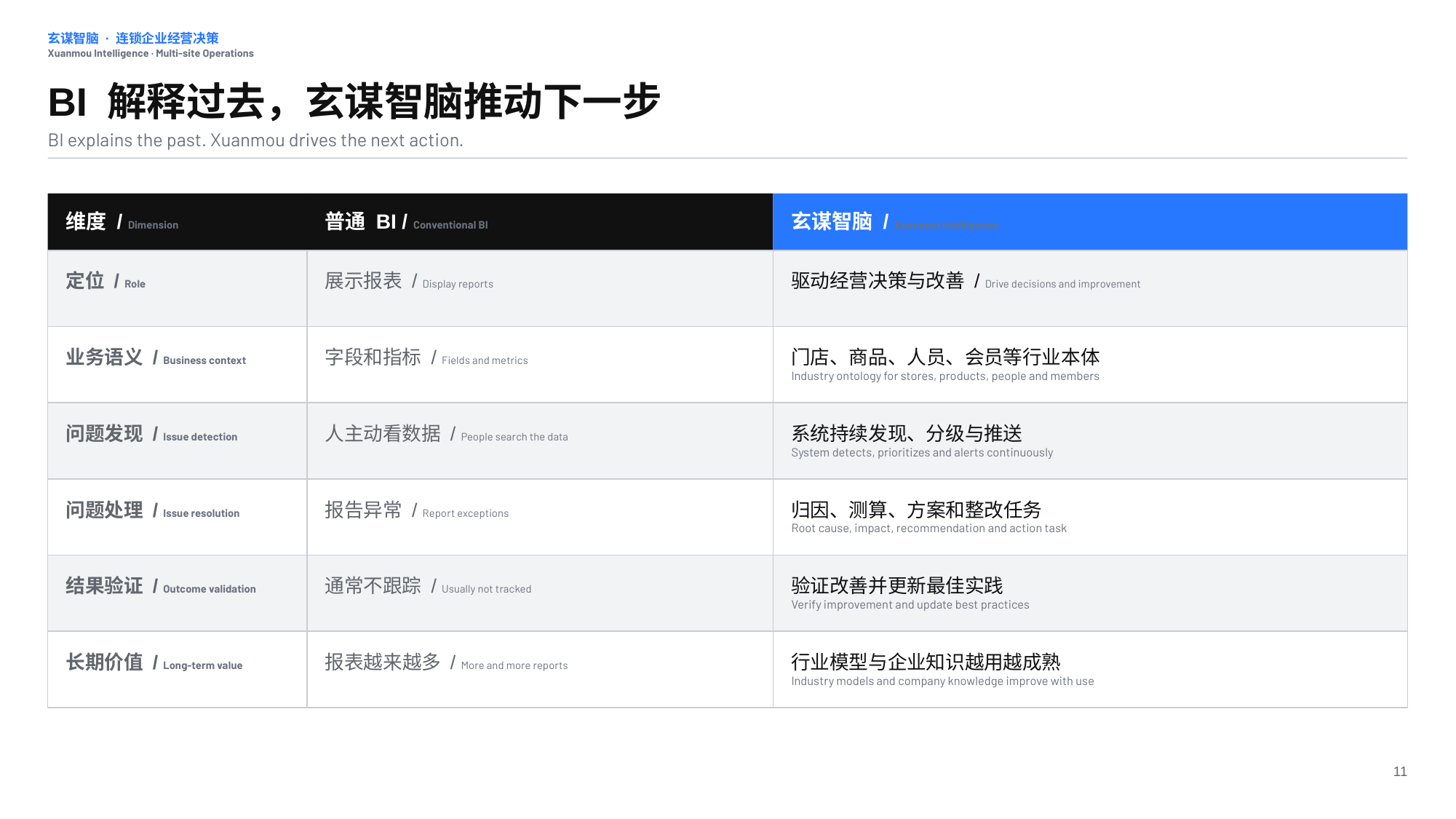

玄谋智脑 · 连锁企业经营决策
Xuanmou Intelligence · Multi-site Operations
BI 解释过去，玄谋智脑推动下一步
BI explains the past. Xuanmou drives the next action.

维度 / Dimension
普通 BI / Conventional BI
玄谋智脑 / Xuanmou Intelligence

定位 / Role
展示报表 / Display reports
驱动经营决策与改善 / Drive decisions and improvement

业务语义 / Business context
字段和指标 / Fields and metrics
门店、商品、人员、会员等行业本体
Industry ontology for stores, products, people and members

问题发现 / Issue detection
人主动看数据 / People search the data
系统持续发现、分级与推送
System detects, prioritizes and alerts continuously

问题处理 / Issue resolution
报告异常 / Report exceptions
归因、测算、方案和整改任务
Root cause, impact, recommendation and action task

结果验证 / Outcome validation
通常不跟踪 / Usually not tracked
验证改善并更新最佳实践
Verify improvement and update best practices

长期价值 / Long-term value
报表越来越多 / More and more reports
行业模型与企业知识越用越成熟
Industry models and company knowledge improve with use
11